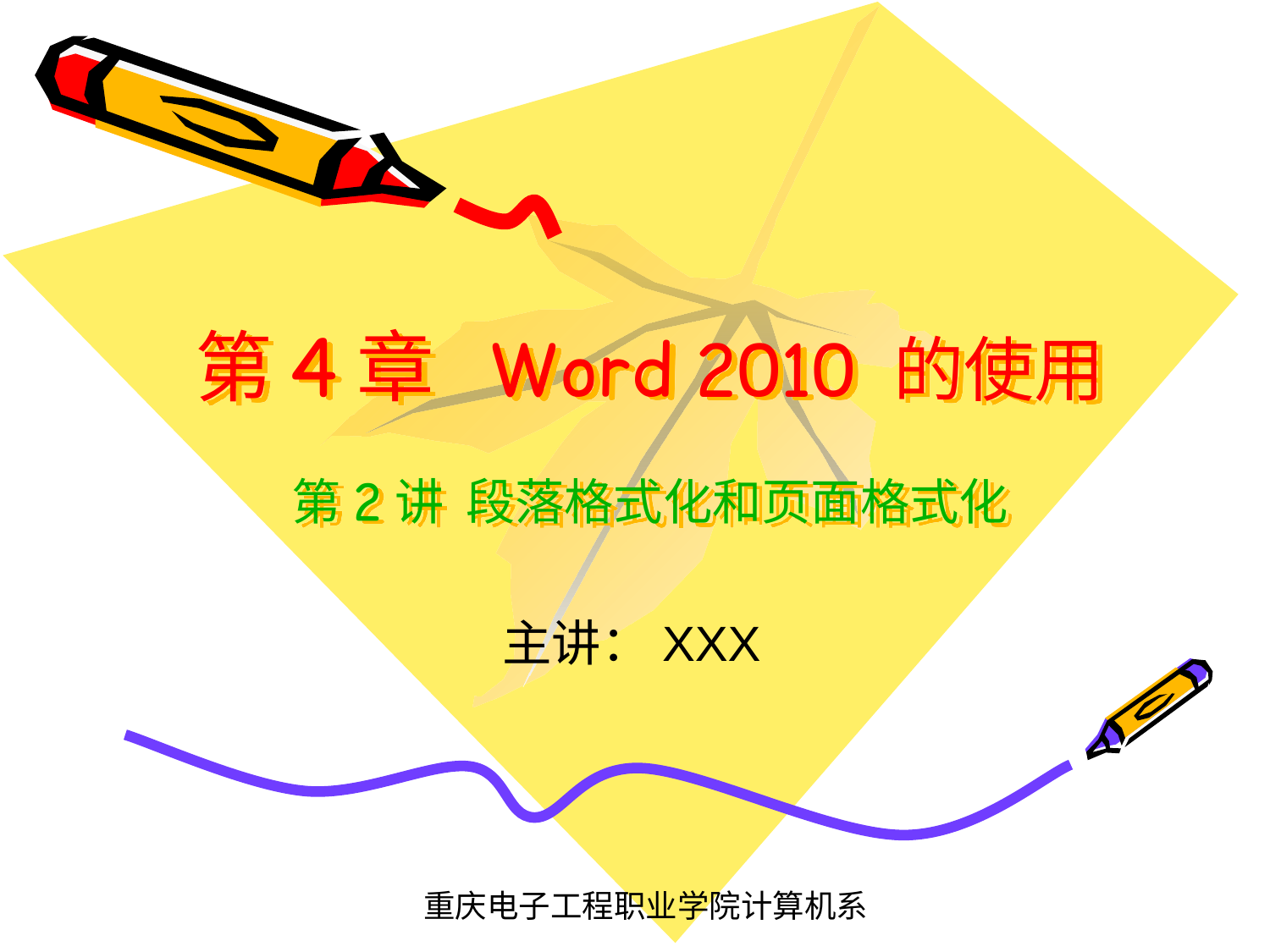

# 第4章  Word 2010 的使用 第2讲  段落格式化和页面格式化
主讲：XXX